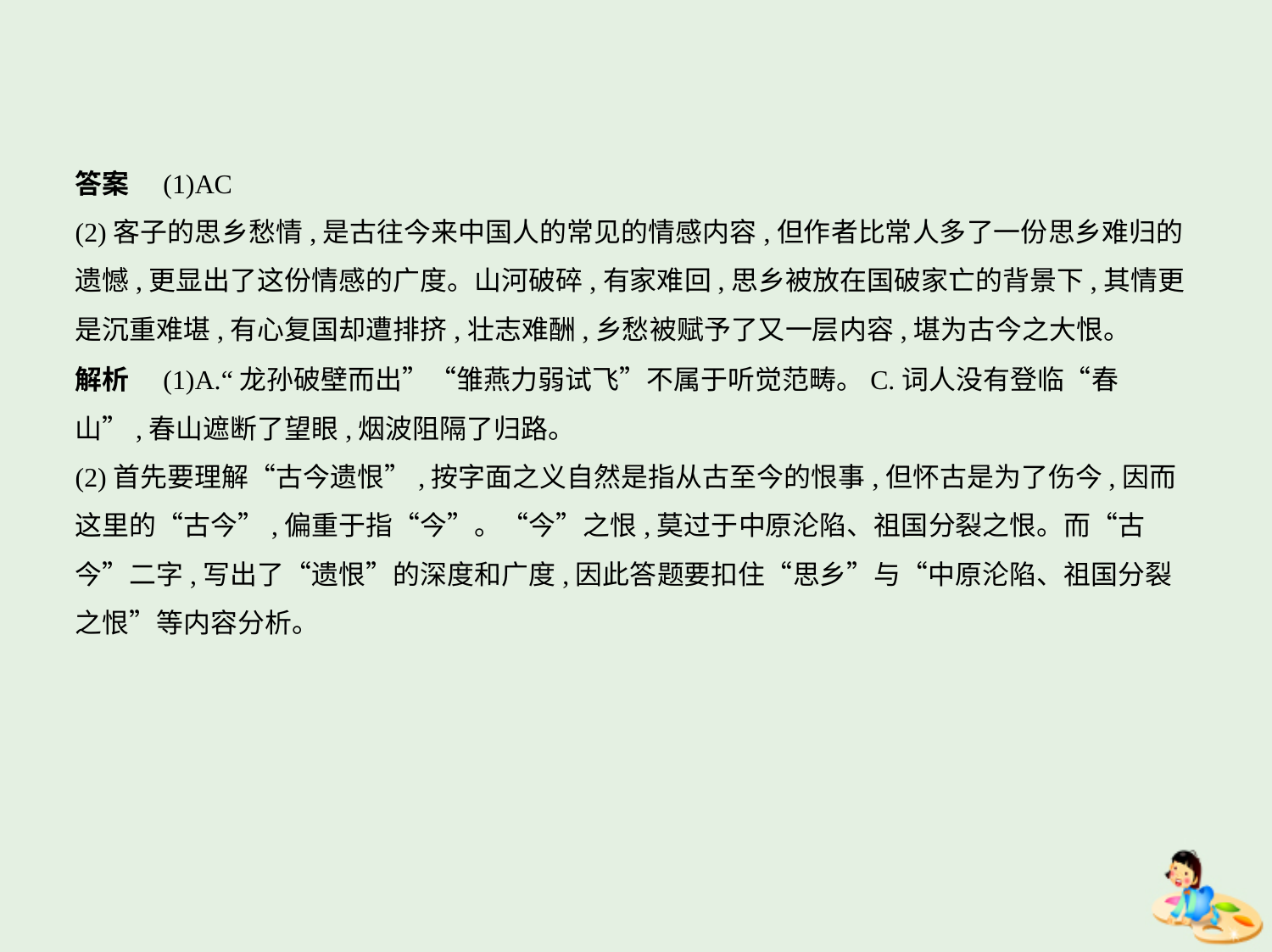

答案　(1)AC
(2)客子的思乡愁情,是古往今来中国人的常见的情感内容,但作者比常人多了一份思乡难归的
遗憾,更显出了这份情感的广度。山河破碎,有家难回,思乡被放在国破家亡的背景下,其情更
是沉重难堪,有心复国却遭排挤,壮志难酬,乡愁被赋予了又一层内容,堪为古今之大恨。
解析　(1)A.“龙孙破壁而出”“雏燕力弱试飞”不属于听觉范畴。C.词人没有登临“春
山”,春山遮断了望眼,烟波阻隔了归路。
(2)首先要理解“古今遗恨”,按字面之义自然是指从古至今的恨事,但怀古是为了伤今,因而
这里的“古今”,偏重于指“今”。“今”之恨,莫过于中原沦陷、祖国分裂之恨。而“古
今”二字,写出了“遗恨”的深度和广度,因此答题要扣住“思乡”与“中原沦陷、祖国分裂
之恨”等内容分析。